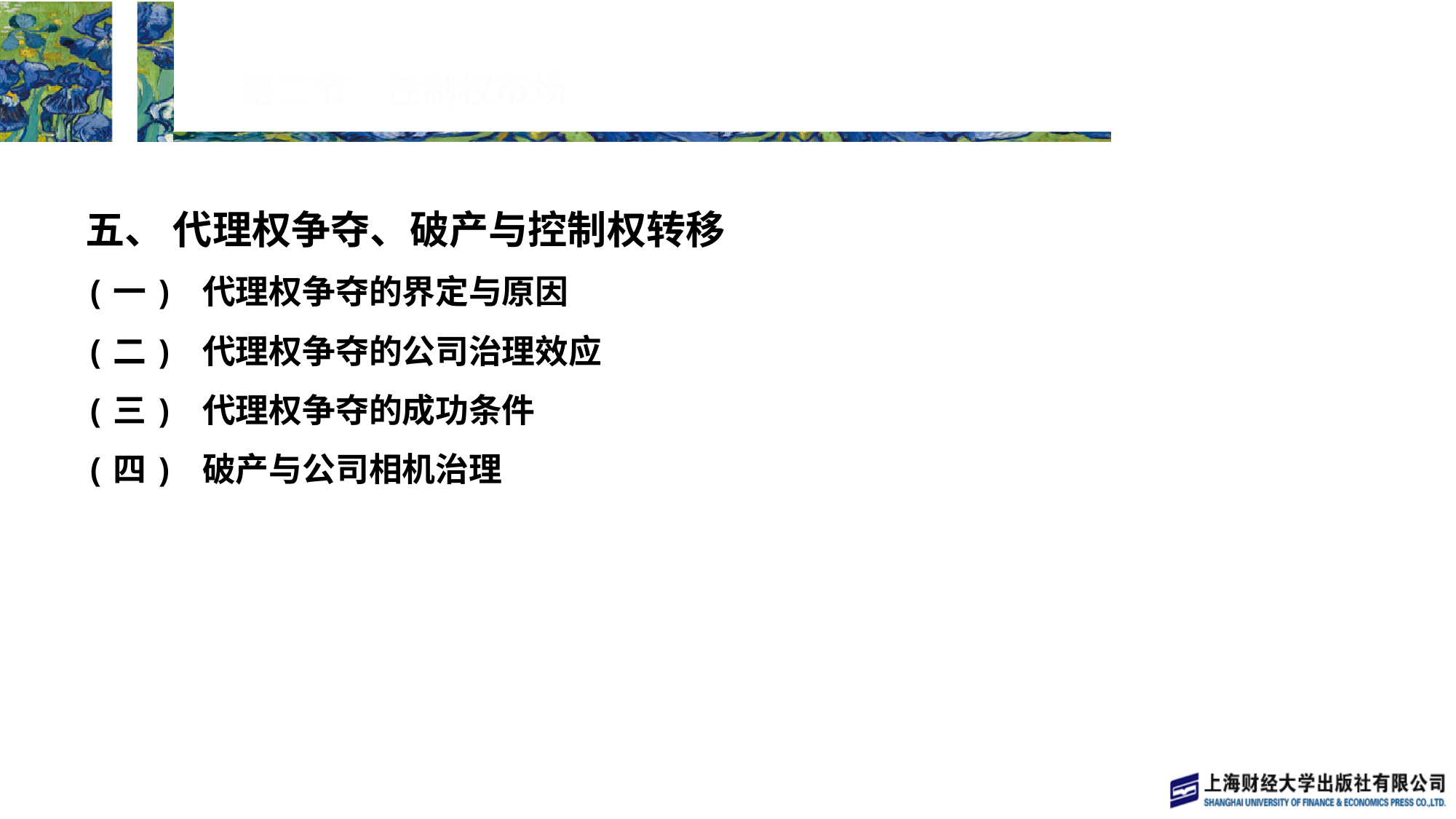

# 第二节　控制权市场
五、 代理权争夺、破产与控制权转移
(一) 代理权争夺的界定与原因
(二) 代理权争夺的公司治理效应
(三) 代理权争夺的成功条件
(四) 破产与公司相机治理